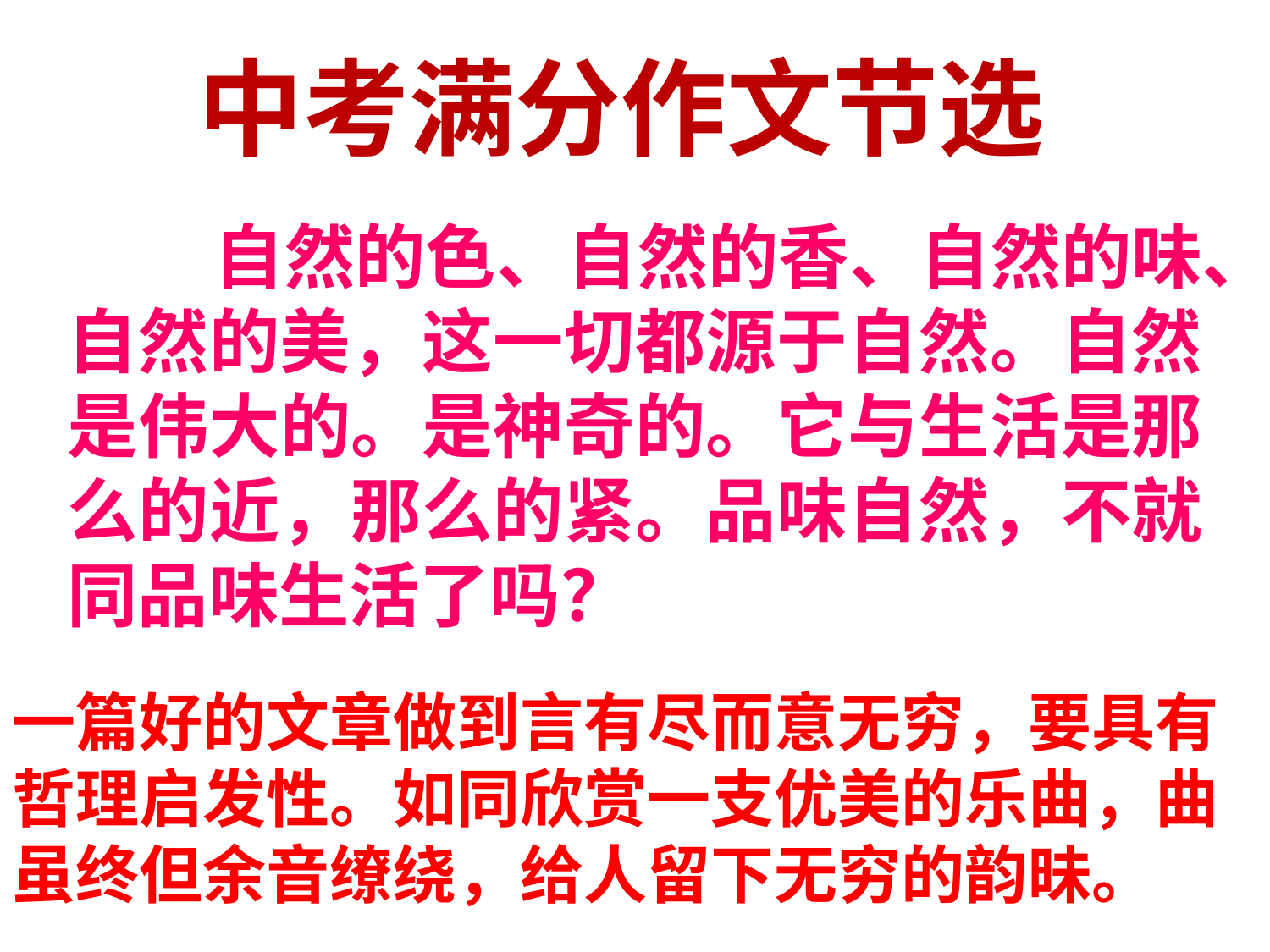

中考满分作文节选
        自然的色、自然的香、自然的味、自然的美，这一切都源于自然。自然是伟大的。是神奇的。它与生活是那么的近，那么的紧。品味自然，不就同品味生活了吗？
一篇好的文章做到言有尽而意无穷，要具有哲理启发性。如同欣赏一支优美的乐曲，曲虽终但余音缭绕，给人留下无穷的韵昧。